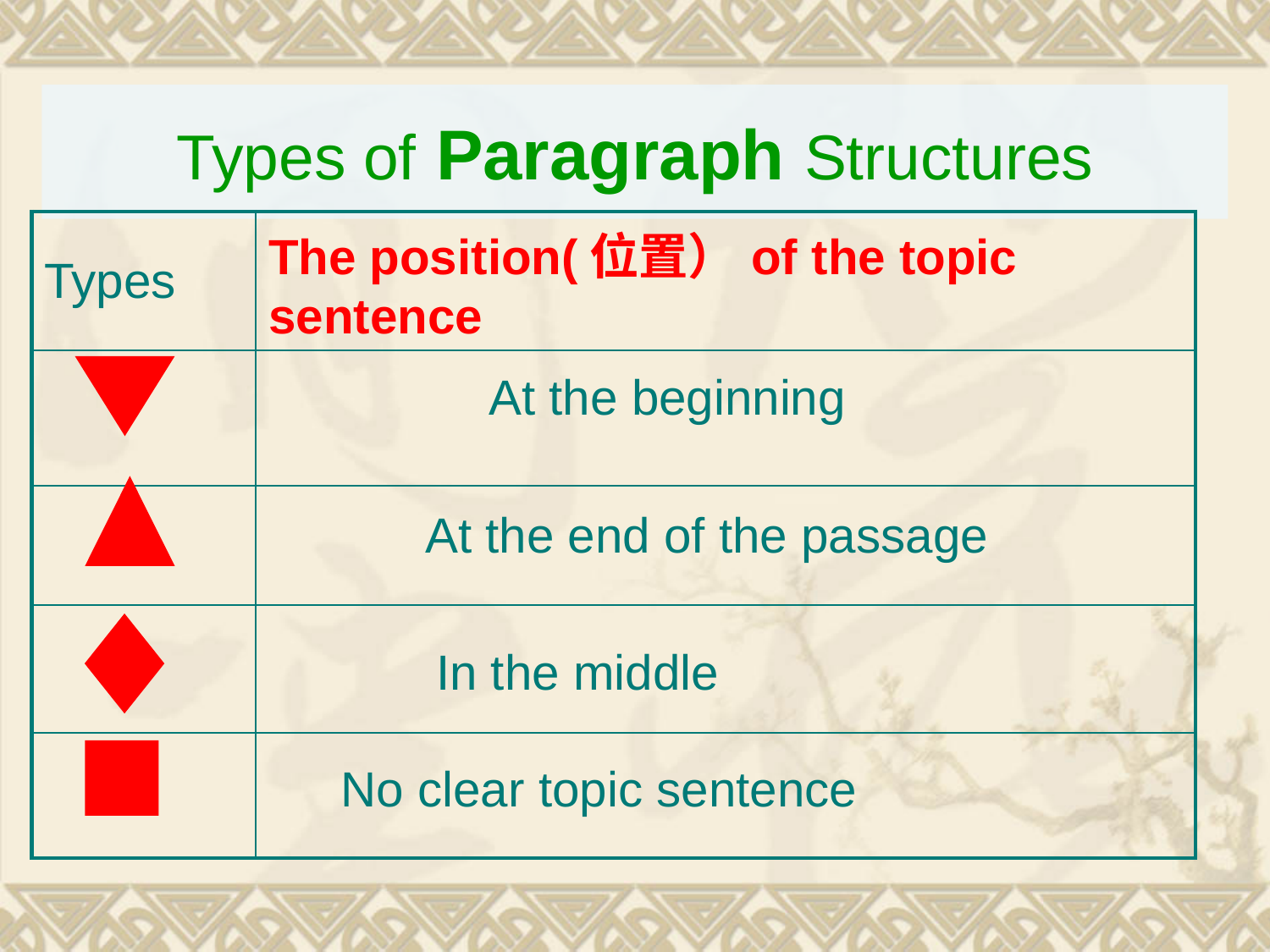

Types of Paragraph Structures
| Types | The position(位置）of the topic sentence |
| --- | --- |
|  |  |
|  |  |
|  |  |
|  |  |

At the beginning

At the end of the passage

In the middle

No clear topic sentence